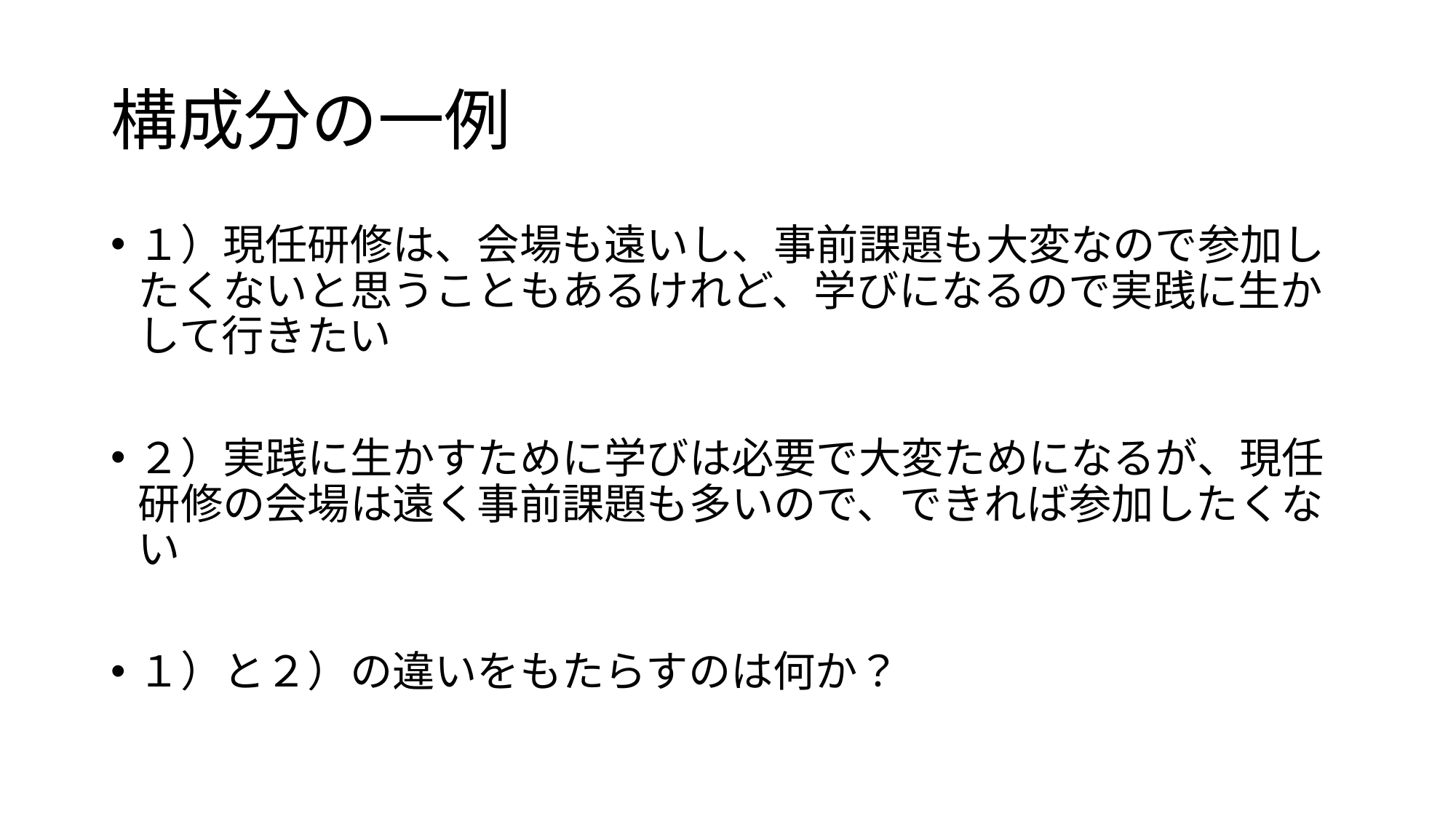

# 構成分の一例
１）現任研修は、会場も遠いし、事前課題も大変なので参加したくないと思うこともあるけれど、学びになるので実践に生かして行きたい

２）実践に生かすために学びは必要で大変ためになるが、現任研修の会場は遠く事前課題も多いので、できれば参加したくない

１）と２）の違いをもたらすのは何か？